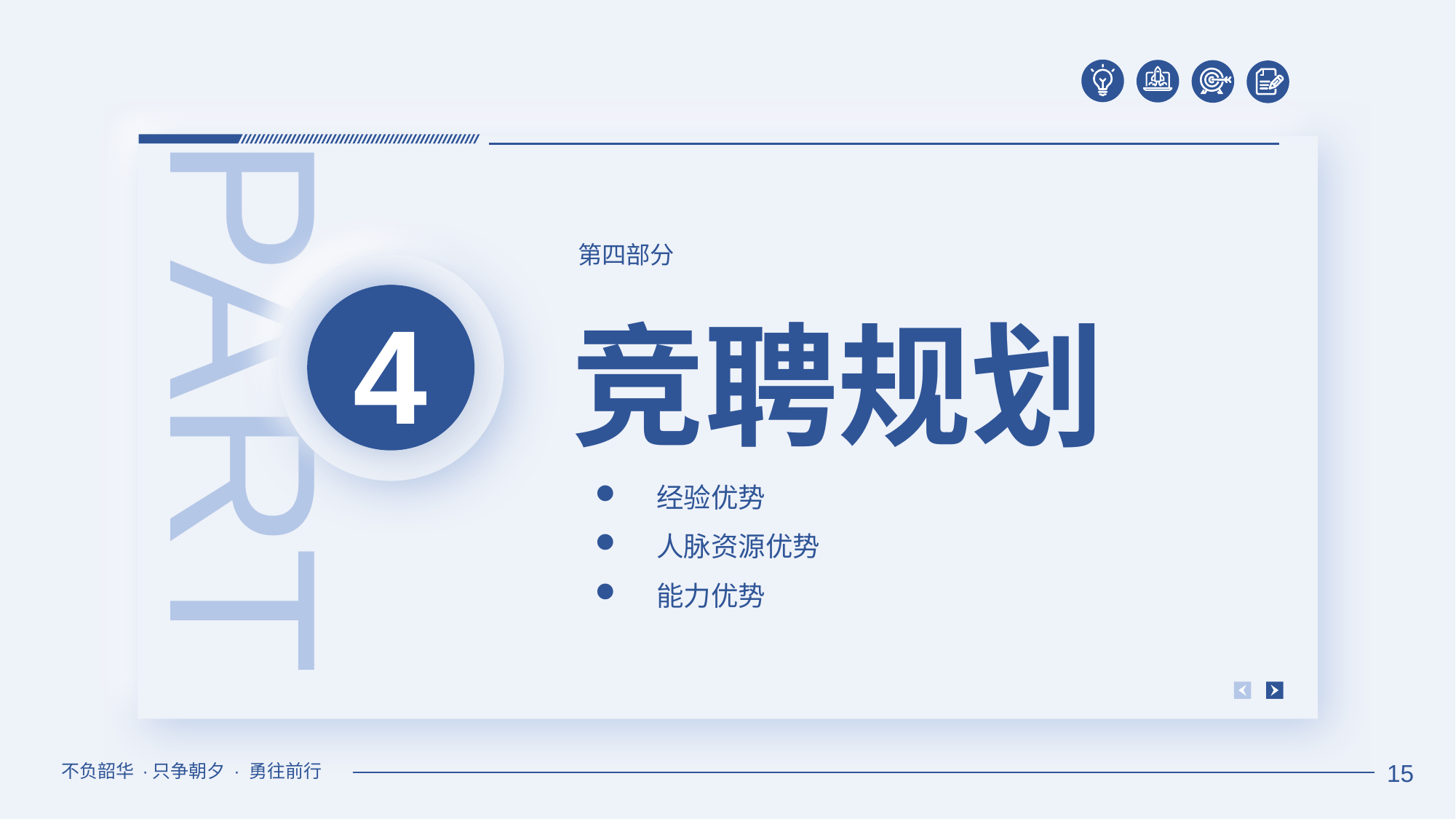

PART

第四部分

4
竞聘规划
经验优势
人脉资源优势
能力优势

不负韶华 ·只争朝夕 · 勇往前行